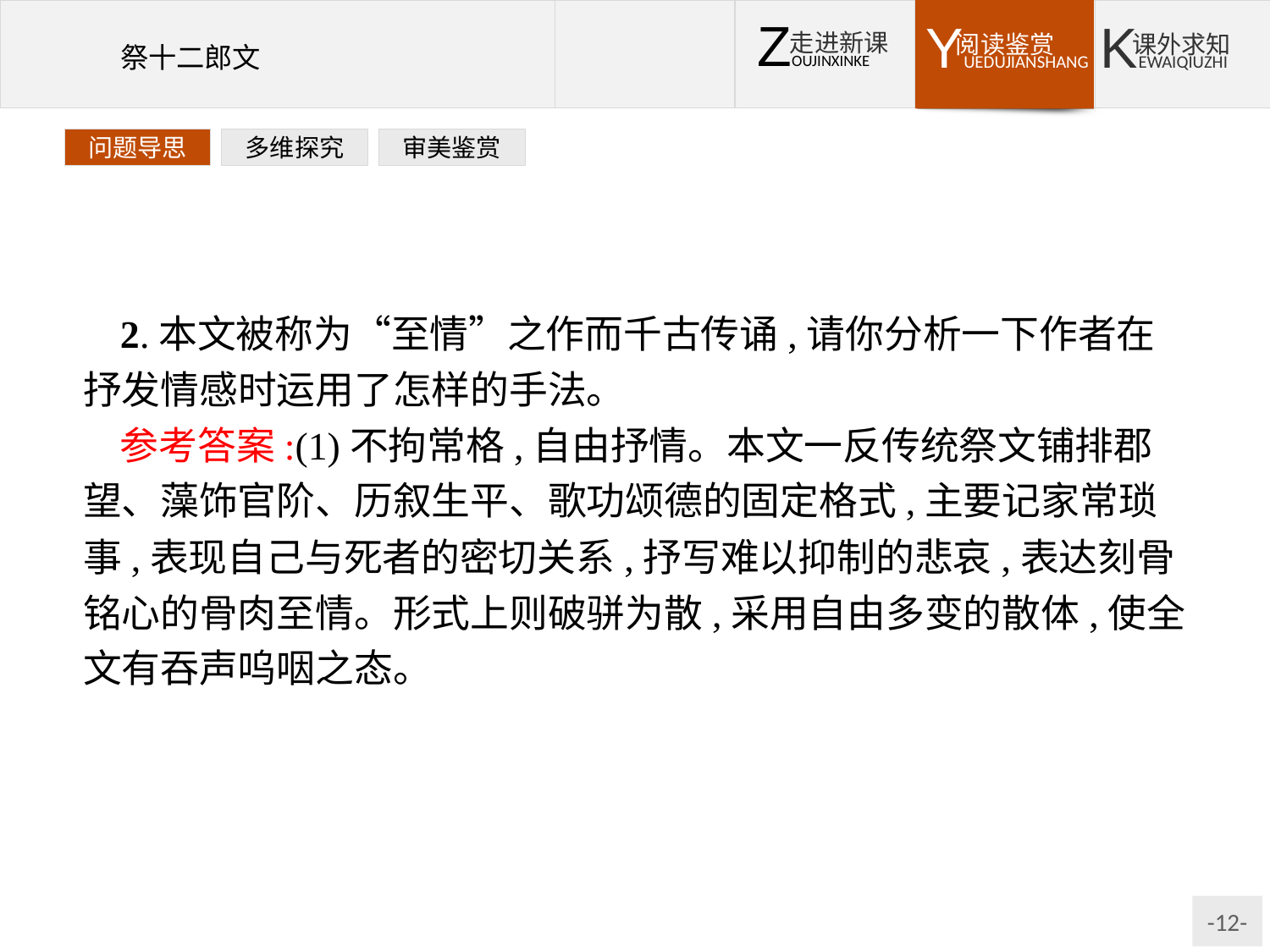

问题导思
多维探究
审美鉴赏
2.本文被称为“至情”之作而千古传诵,请你分析一下作者在抒发情感时运用了怎样的手法。
参考答案:(1)不拘常格,自由抒情。本文一反传统祭文铺排郡望、藻饰官阶、历叙生平、歌功颂德的固定格式,主要记家常琐事,表现自己与死者的密切关系,抒写难以抑制的悲哀,表达刻骨铭心的骨肉至情。形式上则破骈为散,采用自由多变的散体,使全文有吞声呜咽之态。